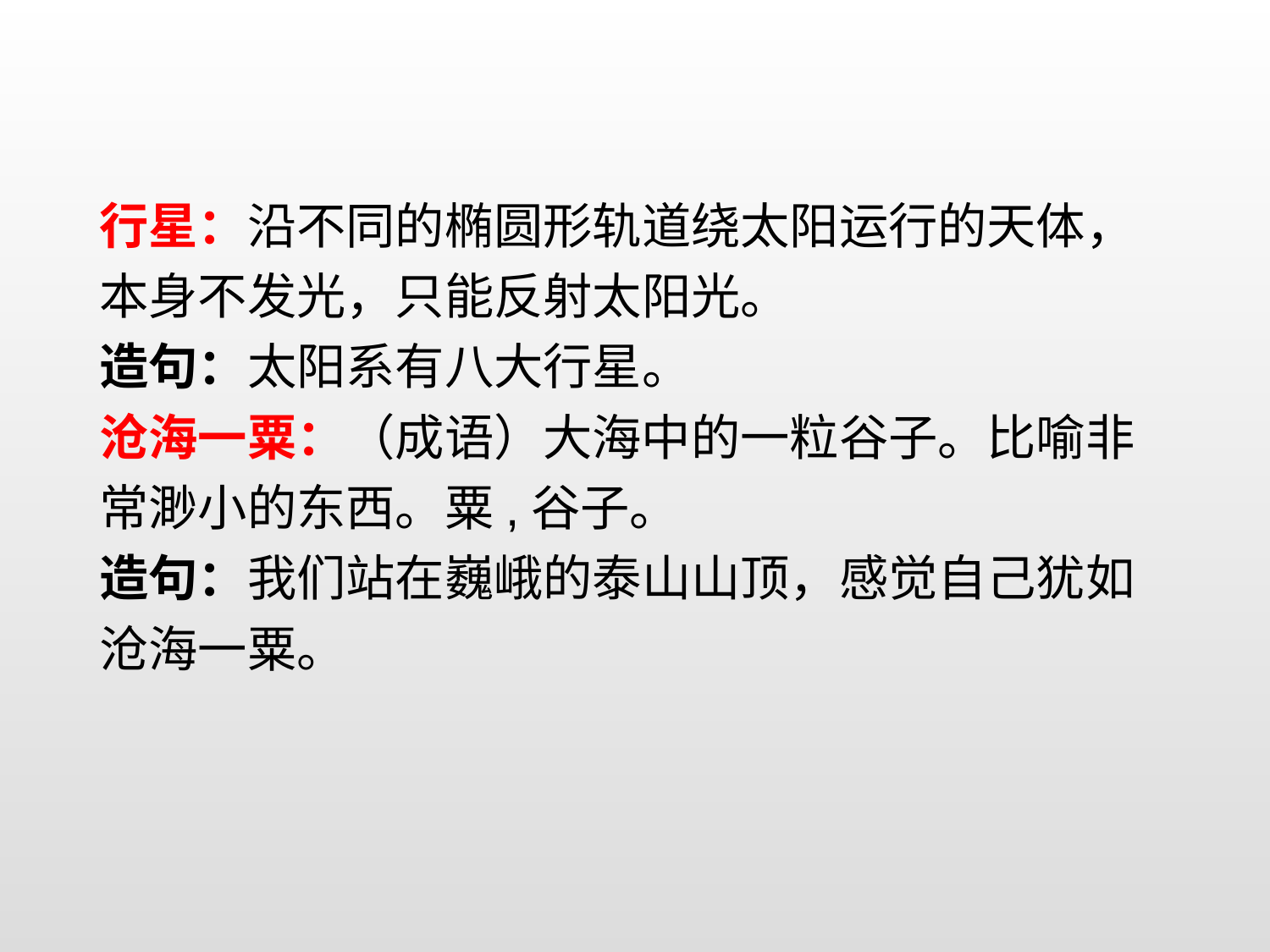

行星：沿不同的椭圆形轨道绕太阳运行的天体，本身不发光，只能反射太阳光。
造句：太阳系有八大行星。
沧海一粟：（成语）大海中的一粒谷子。比喻非常渺小的东西。粟,谷子。
造句：我们站在巍峨的泰山山顶，感觉自己犹如沧海一粟。